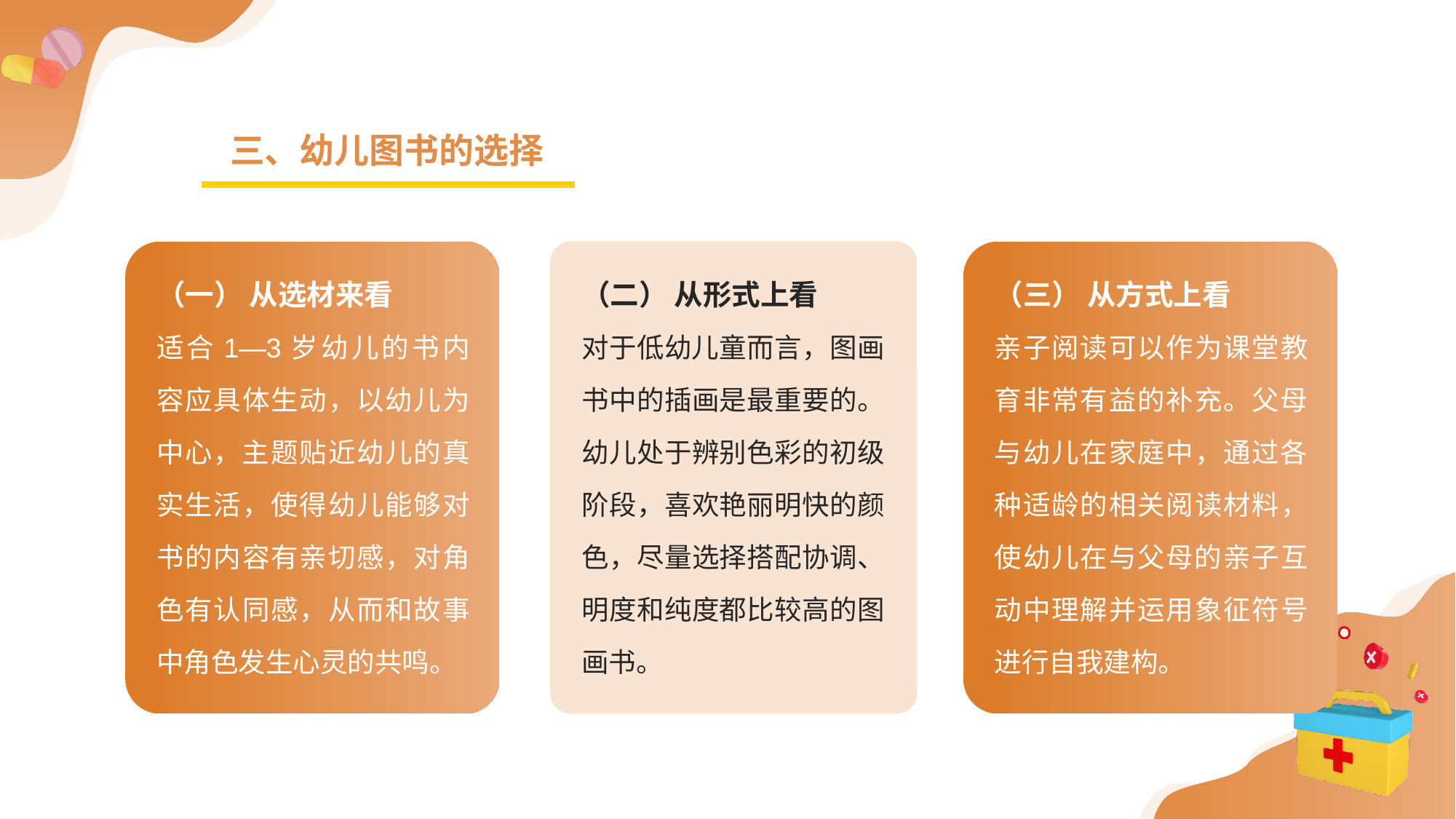

三、幼儿图书的选择

（一） 从选材来看
适合1—3岁幼儿的书内容应具体生动，以幼儿为中心，主题贴近幼儿的真实生活，使得幼儿能够对书的内容有亲切感，对角色有认同感，从而和故事中角色发生心灵的共鸣。
（二） 从形式上看
对于低幼儿童而言，图画书中的插画是最重要的。幼儿处于辨别色彩的初级阶段，喜欢艳丽明快的颜色，尽量选择搭配协调、明度和纯度都比较高的图画书。
（三） 从方式上看
亲子阅读可以作为课堂教育非常有益的补充。父母与幼儿在家庭中，通过各种适龄的相关阅读材料，使幼儿在与父母的亲子互动中理解并运用象征符号进行自我建构。